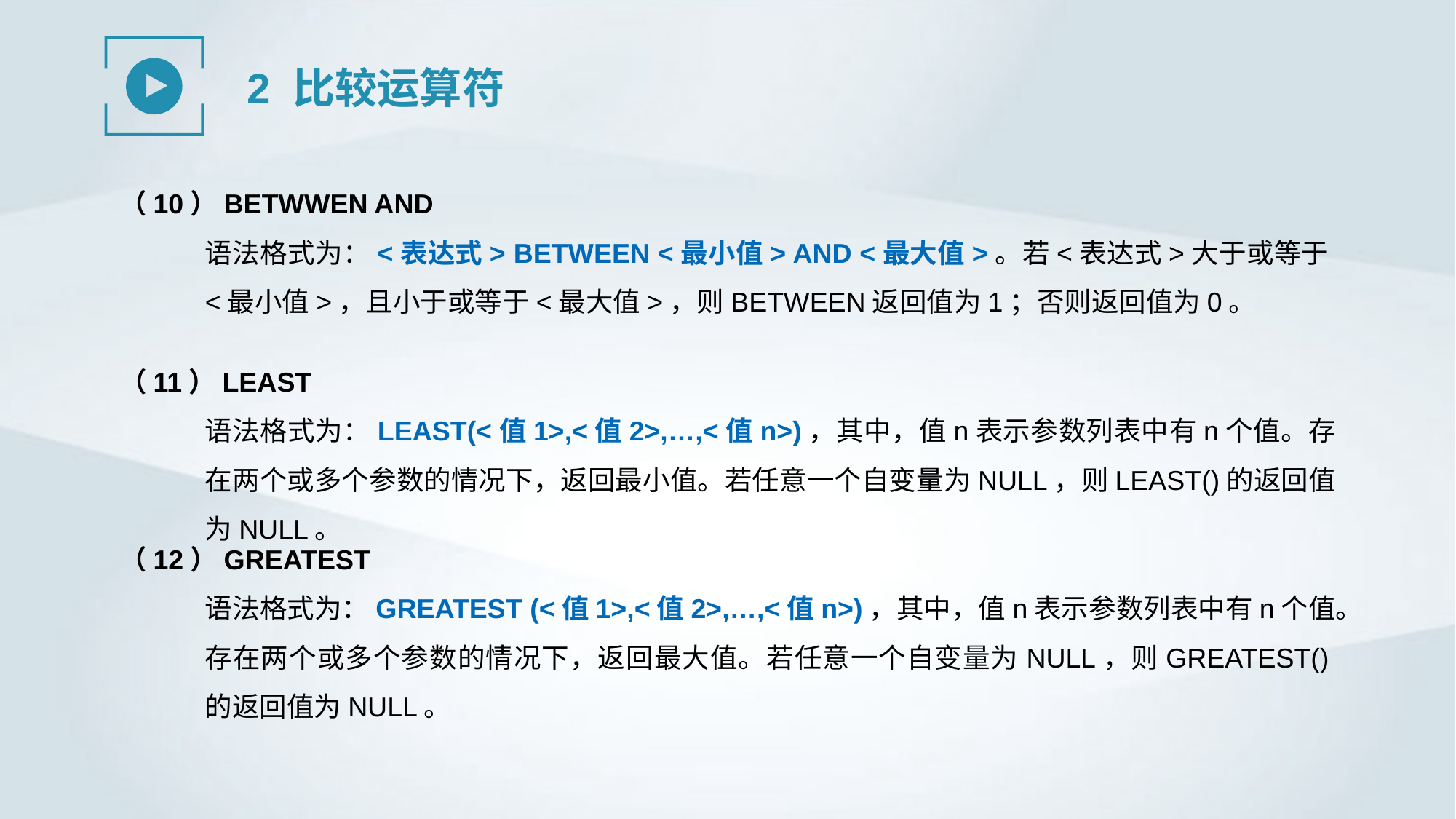

2 比较运算符
（10）BETWWEN AND
语法格式为：<表达式> BETWEEN <最小值> AND <最大值>。若<表达式>大于或等于<最小值>，且小于或等于<最大值>，则BETWEEN返回值为1；否则返回值为0。
（11）LEAST
语法格式为：LEAST(<值1>,<值2>,…,<值n>)，其中，值n表示参数列表中有n个值。存在两个或多个参数的情况下，返回最小值。若任意一个自变量为NULL，则LEAST()的返回值为NULL。
（12）GREATEST
语法格式为：GREATEST (<值1>,<值2>,…,<值n>)，其中，值n表示参数列表中有n个值。存在两个或多个参数的情况下，返回最大值。若任意一个自变量为NULL，则GREATEST()的返回值为NULL。